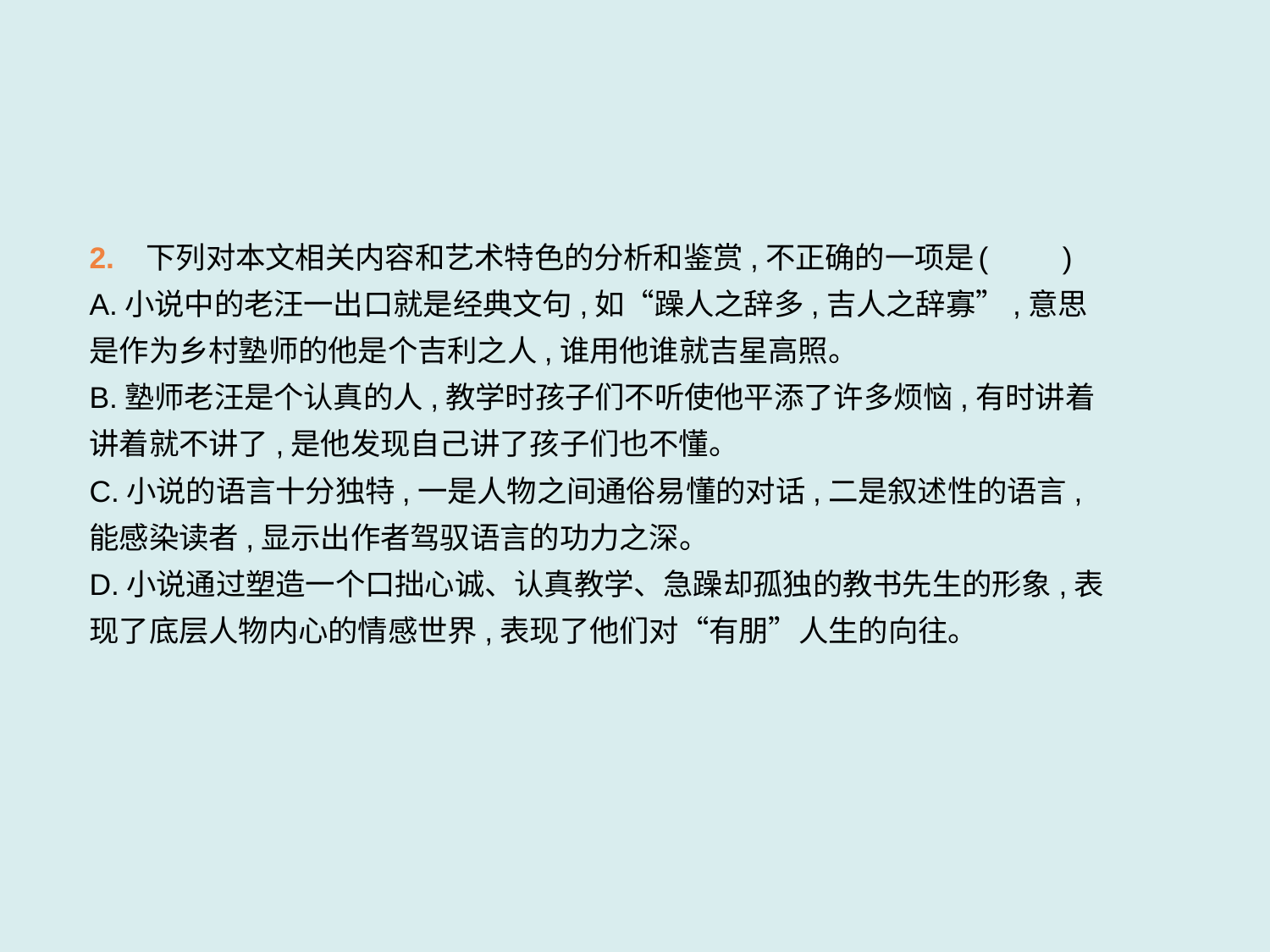

2.   下列对本文相关内容和艺术特色的分析和鉴赏,不正确的一项是	(　　)
A.小说中的老汪一出口就是经典文句,如“躁人之辞多,吉人之辞寡”,意思是作为乡村塾师的他是个吉利之人,谁用他谁就吉星高照。
B.塾师老汪是个认真的人,教学时孩子们不听使他平添了许多烦恼,有时讲着讲着就不讲了,是他发现自己讲了孩子们也不懂。
C.小说的语言十分独特,一是人物之间通俗易懂的对话,二是叙述性的语言,能感染读者,显示出作者驾驭语言的功力之深。
D.小说通过塑造一个口拙心诚、认真教学、急躁却孤独的教书先生的形象,表现了底层人物内心的情感世界,表现了他们对“有朋”人生的向往。